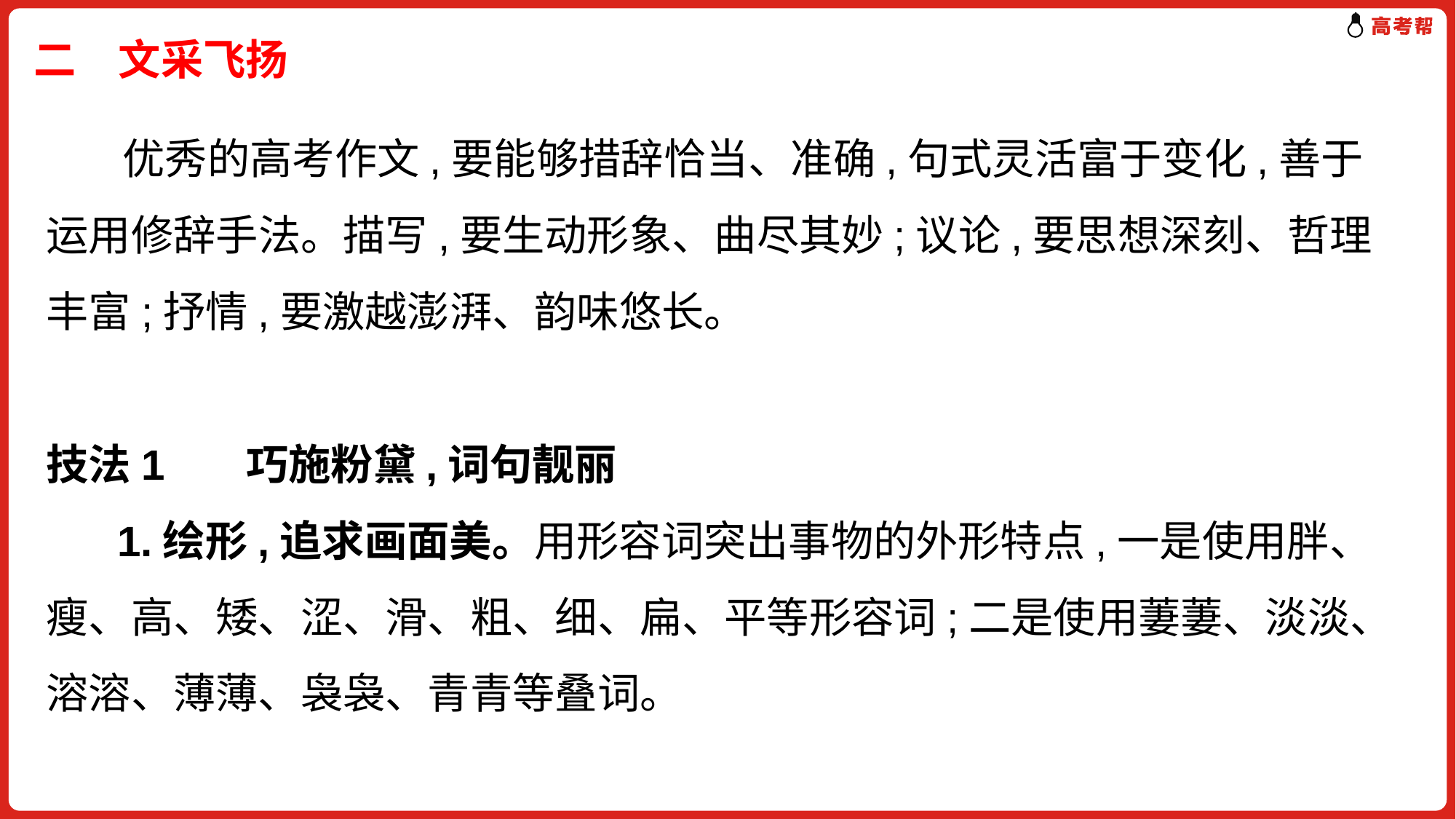

# 二　文采飞扬
       优秀的高考作文,要能够措辞恰当、准确,句式灵活富于变化,善于运用修辞手法。描写,要生动形象、曲尽其妙;议论,要思想深刻、哲理丰富;抒情,要激越澎湃、韵味悠长。

技法1      巧施粉黛,词句靓丽
      1.绘形,追求画面美。用形容词突出事物的外形特点,一是使用胖、瘦、高、矮、涩、滑、粗、细、扁、平等形容词;二是使用萋萋、淡淡、溶溶、薄薄、袅袅、青青等叠词。